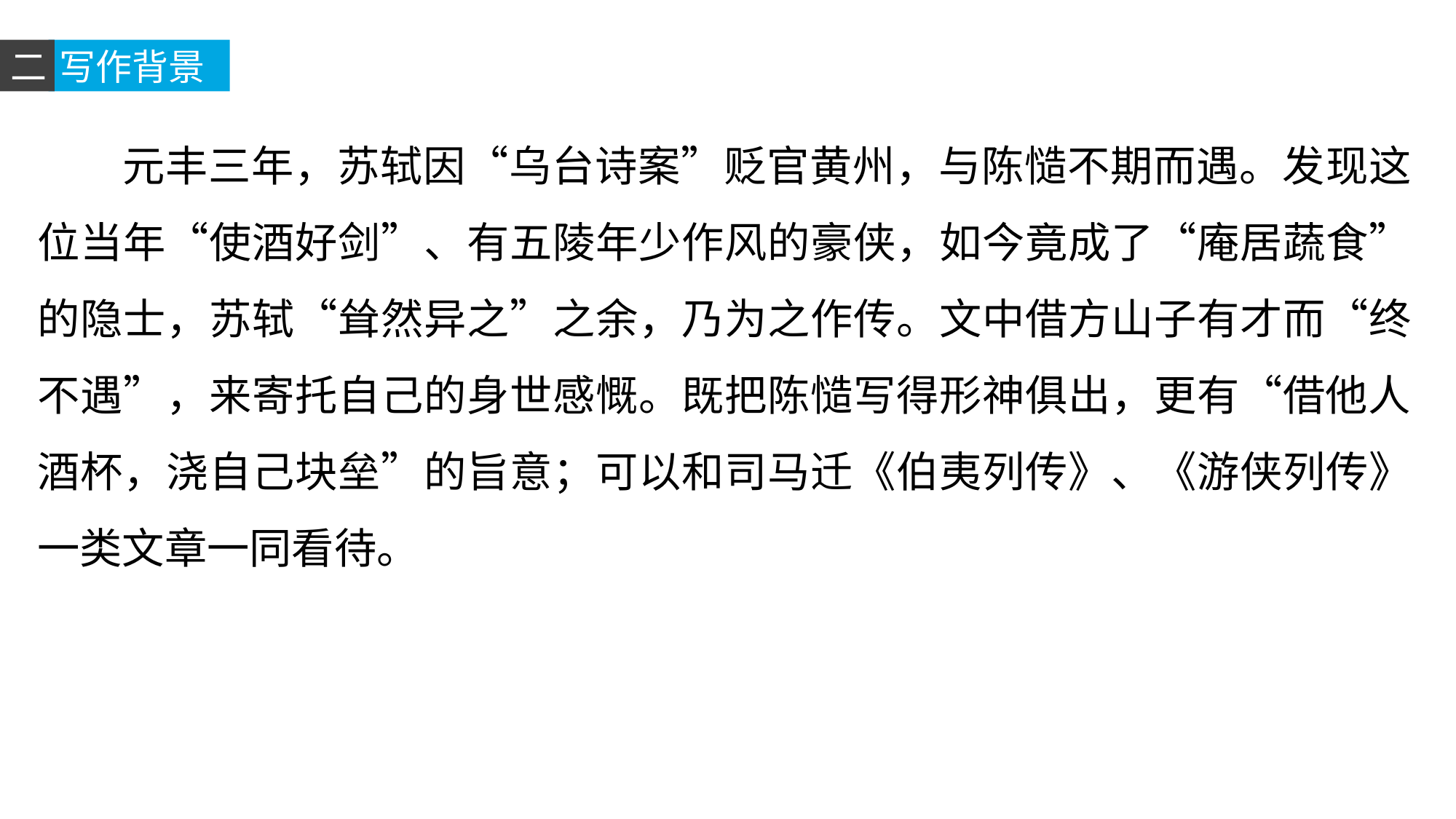

二
写作背景
元丰三年，苏轼因“乌台诗案”贬官黄州，与陈慥不期而遇。发现这位当年“使酒好剑”、有五陵年少作风的豪侠，如今竟成了“庵居蔬食”的隐士，苏轼“耸然异之”之余，乃为之作传。文中借方山子有才而“终不遇”，来寄托自己的身世感慨。既把陈慥写得形神俱出，更有“借他人酒杯，浇自己块垒”的旨意；可以和司马迁《伯夷列传》、《游侠列传》一类文章一同看待。